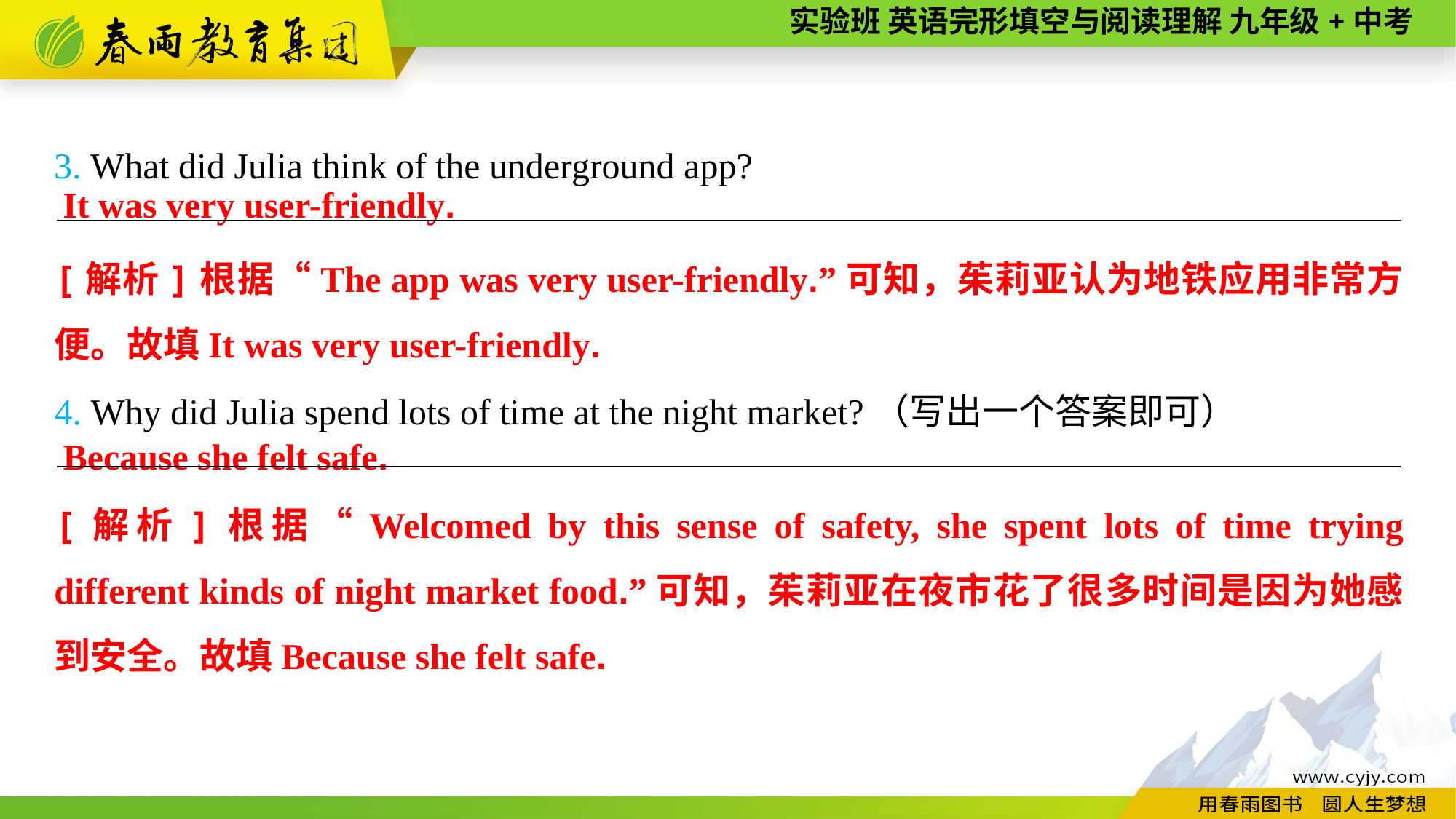

3. What did Julia think of the underground app?
It was very user-friendly.
[解析]根据“The app was very user-friendly.”可知，茱莉亚认为地铁应用非常方便。故填It was very user-friendly.
4. Why did Julia spend lots of time at the night market?（写出一个答案即可）
Because she felt safe.
[解析]根据“Welcomed by this sense of safety, she spent lots of time trying different kinds of night market food.”可知，茱莉亚在夜市花了很多时间是因为她感到安全。故填Because she felt safe.